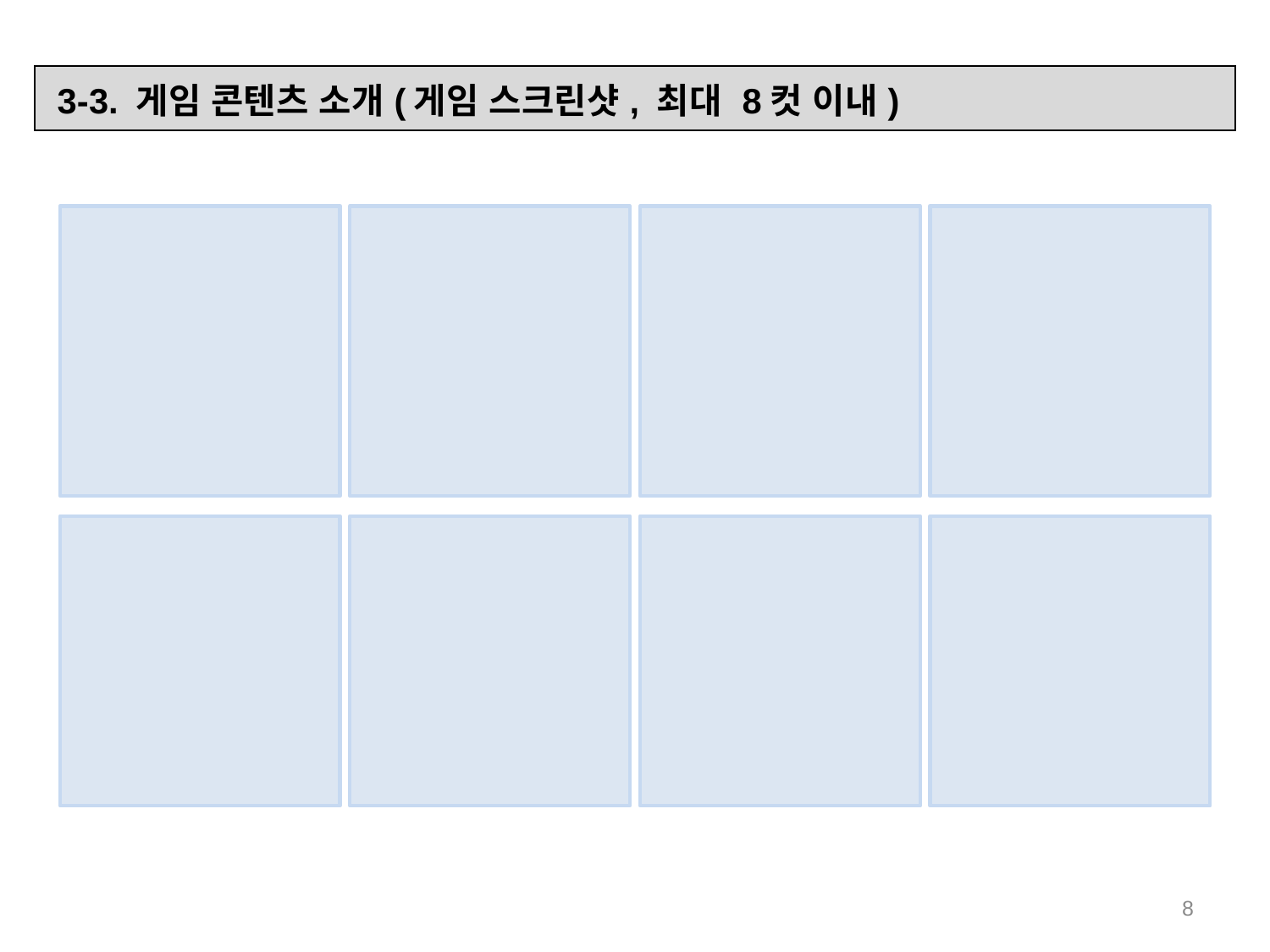

| 3-3. 게임 콘텐츠 소개(게임 스크린샷, 최대 8컷 이내) |
| --- |

8